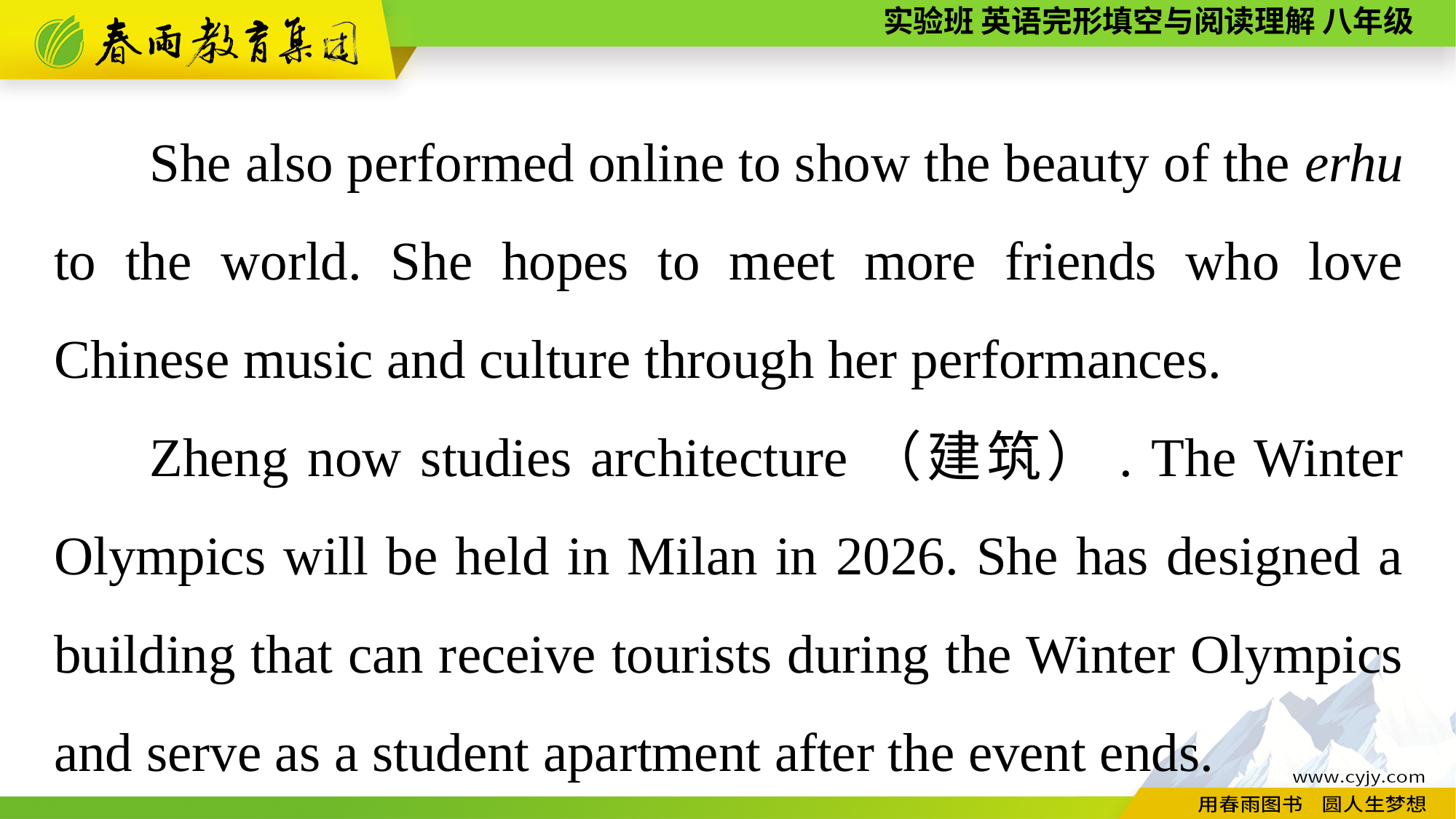

She also performed online to show the beauty of the erhu to the world. She hopes to meet more friends who love Chinese music and culture through her performances.
Zheng now studies architecture（建筑）. The Winter Olympics will be held in Milan in 2026. She has designed a building that can receive tourists during the Winter Olympics and serve as a student apartment after the event ends.